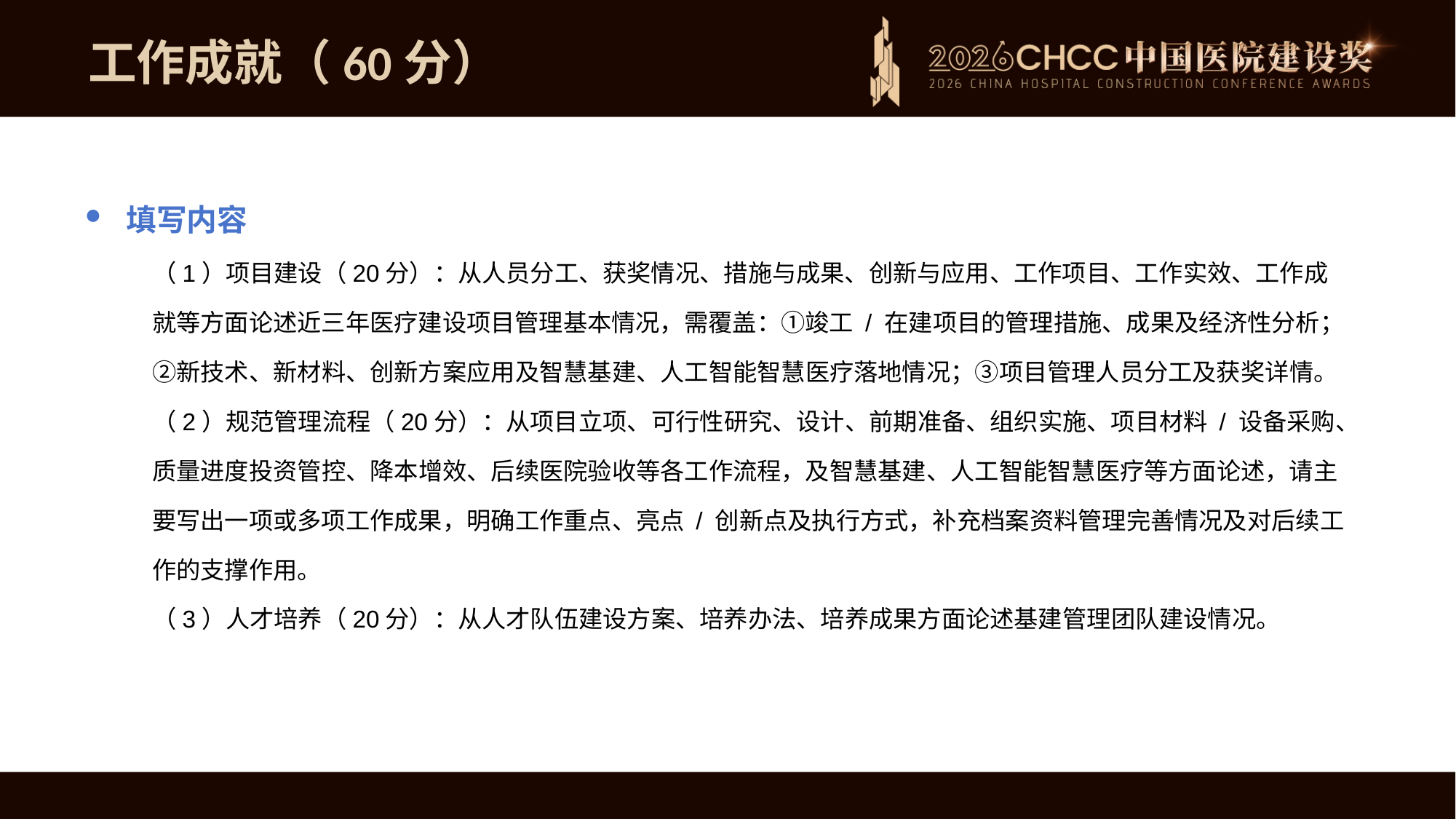

工作成就（60分）
填写内容
（1）项目建设（20分）：从人员分工、获奖情况、措施与成果、创新与应用、工作项目、工作实效、工作成就等方面论述近三年医疗建设项目管理基本情况，需覆盖：①竣工 / 在建项目的管理措施、成果及经济性分析；②新技术、新材料、创新方案应用及智慧基建、人工智能智慧医疗落地情况；③项目管理人员分工及获奖详情。
（2）规范管理流程（20分）：从项目立项、可行性研究、设计、前期准备、组织实施、项目材料 / 设备采购、质量进度投资管控、降本增效、后续医院验收等各工作流程，及智慧基建、人工智能智慧医疗等方面论述，请主要写出一项或多项工作成果，明确工作重点、亮点 / 创新点及执行方式，补充档案资料管理完善情况及对后续工作的支撑作用。
（3）人才培养（20分）：从人才队伍建设方案、培养办法、培养成果方面论述基建管理团队建设情况。